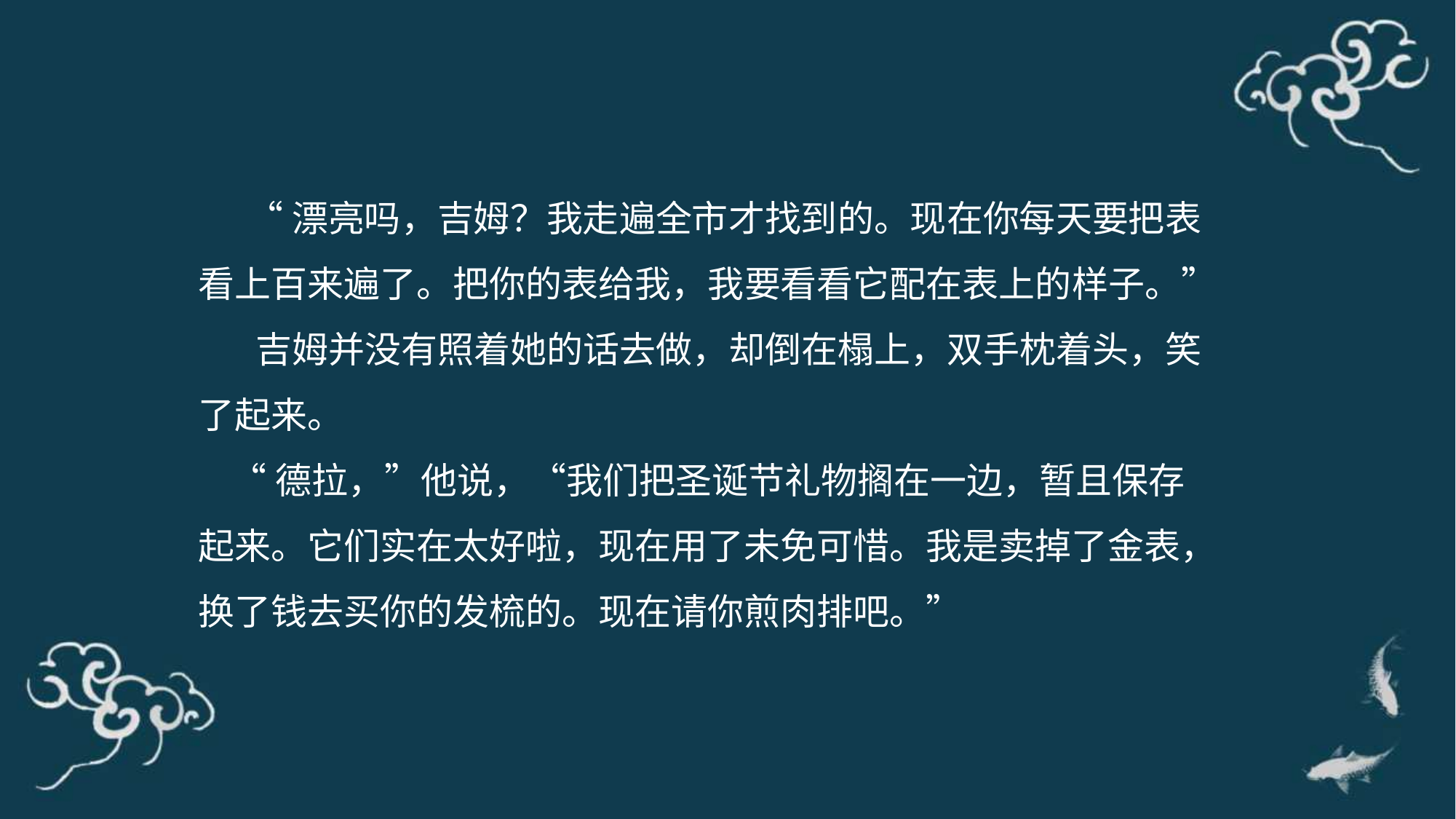

“漂亮吗，吉姆？我走遍全市才找到的。现在你每天要把表看上百来遍了。把你的表给我，我要看看它配在表上的样子。”
  吉姆并没有照着她的话去做，却倒在榻上，双手枕着头，笑了起来。
“德拉，”他说，“我们把圣诞节礼物搁在一边，暂且保存起来。它们实在太好啦，现在用了未免可惜。我是卖掉了金表，换了钱去买你的发梳的。现在请你煎肉排吧。”